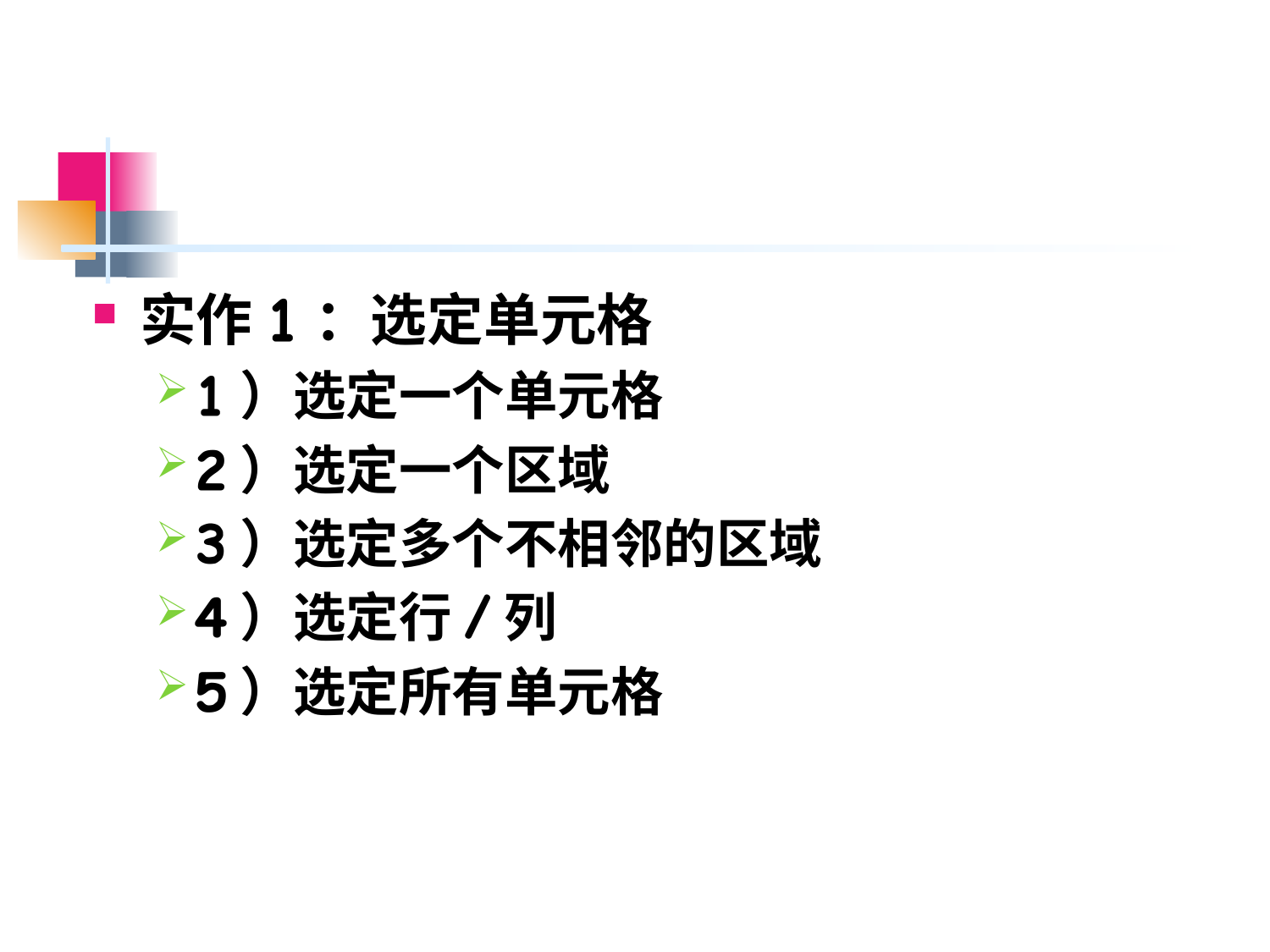

#
实作1：选定单元格
1）选定一个单元格
2）选定一个区域
3）选定多个不相邻的区域
4）选定行/列
5）选定所有单元格